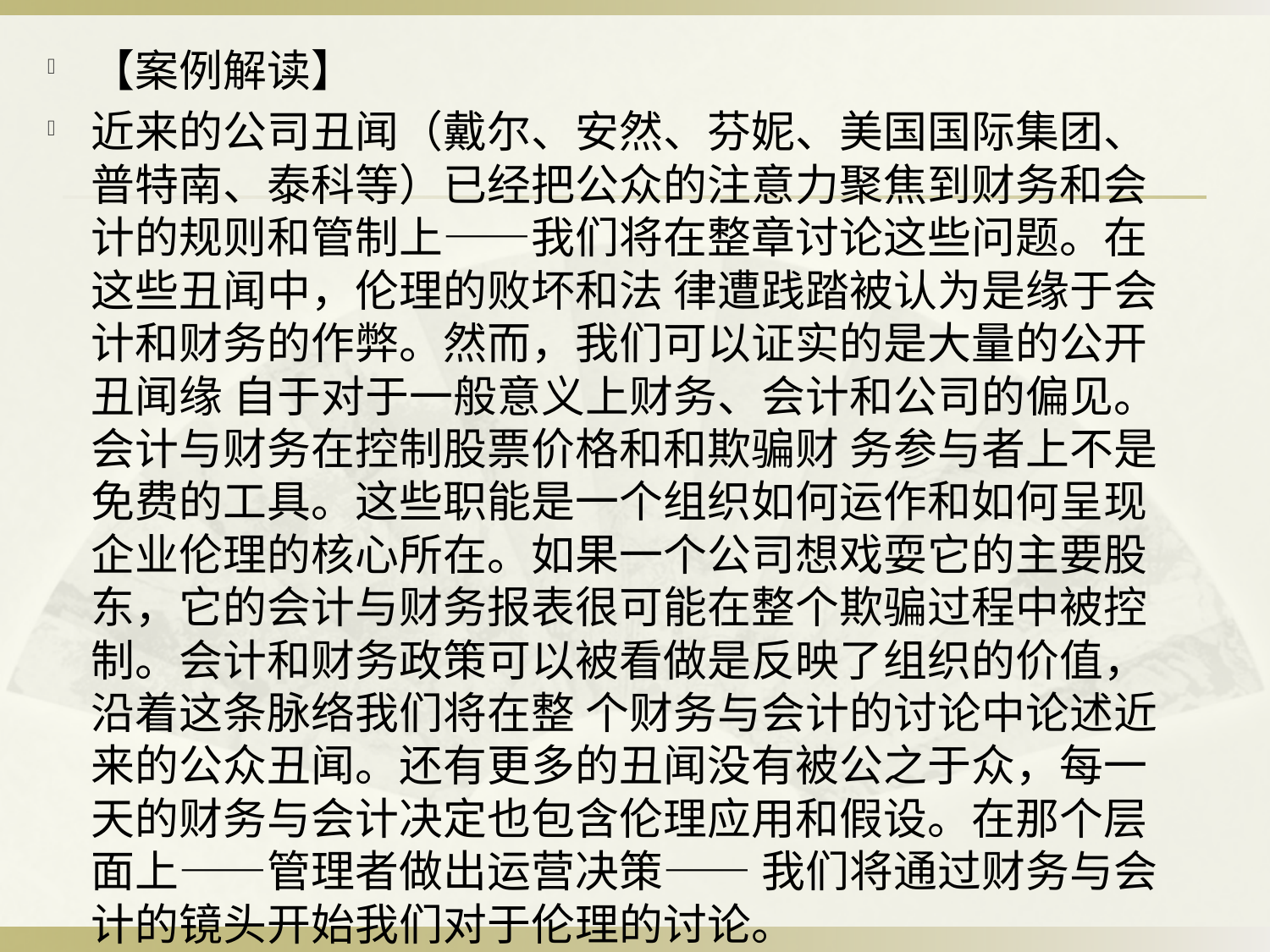

【案例解读】
近来的公司丑闻（戴尔、安然、芬妮、美国国际集团、普特南、泰科等）已经把公众的注意力聚焦到财务和会计的规则和管制上——我们将在整章讨论这些问题。在这些丑闻中，伦理的败坏和法 律遭践踏被认为是缘于会计和财务的作弊。然而，我们可以证实的是大量的公开丑闻缘 自于对于一般意义上财务、会计和公司的偏见。会计与财务在控制股票价格和和欺骗财 务参与者上不是免费的工具。这些职能是一个组织如何运作和如何呈现企业伦理的核心所在。如果一个公司想戏耍它的主要股东，它的会计与财务报表很可能在整个欺骗过程中被控制。会计和财务政策可以被看做是反映了组织的价值，沿着这条脉络我们将在整 个财务与会计的讨论中论述近来的公众丑闻。还有更多的丑闻没有被公之于众，每一天的财务与会计决定也包含伦理应用和假设。在那个层面上——管理者做出运营决策—— 我们将通过财务与会计的镜头开始我们对于伦理的讨论。